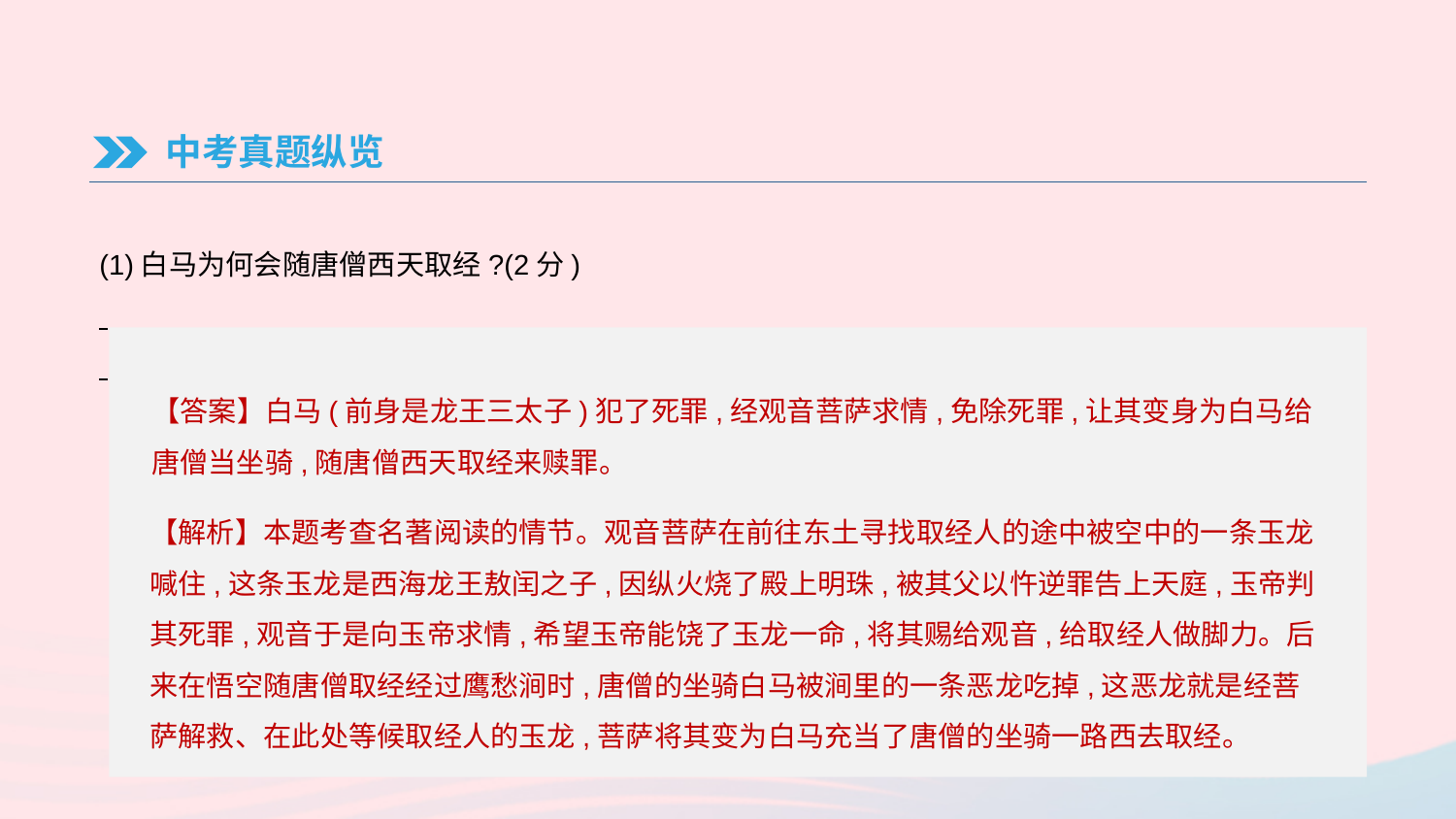

中考真题纵览

(1)白马为何会随唐僧西天取经?(2分)

【答案】白马(前身是龙王三太子)犯了死罪,经观音菩萨求情,免除死罪,让其变身为白马给唐僧当坐骑,随唐僧西天取经来赎罪。
【解析】本题考查名著阅读的情节。观音菩萨在前往东土寻找取经人的途中被空中的一条玉龙喊住,这条玉龙是西海龙王敖闰之子,因纵火烧了殿上明珠,被其父以忤逆罪告上天庭,玉帝判其死罪,观音于是向玉帝求情,希望玉帝能饶了玉龙一命,将其赐给观音,给取经人做脚力。后来在悟空随唐僧取经经过鹰愁涧时,唐僧的坐骑白马被涧里的一条恶龙吃掉,这恶龙就是经菩萨解救、在此处等候取经人的玉龙,菩萨将其变为白马充当了唐僧的坐骑一路西去取经。